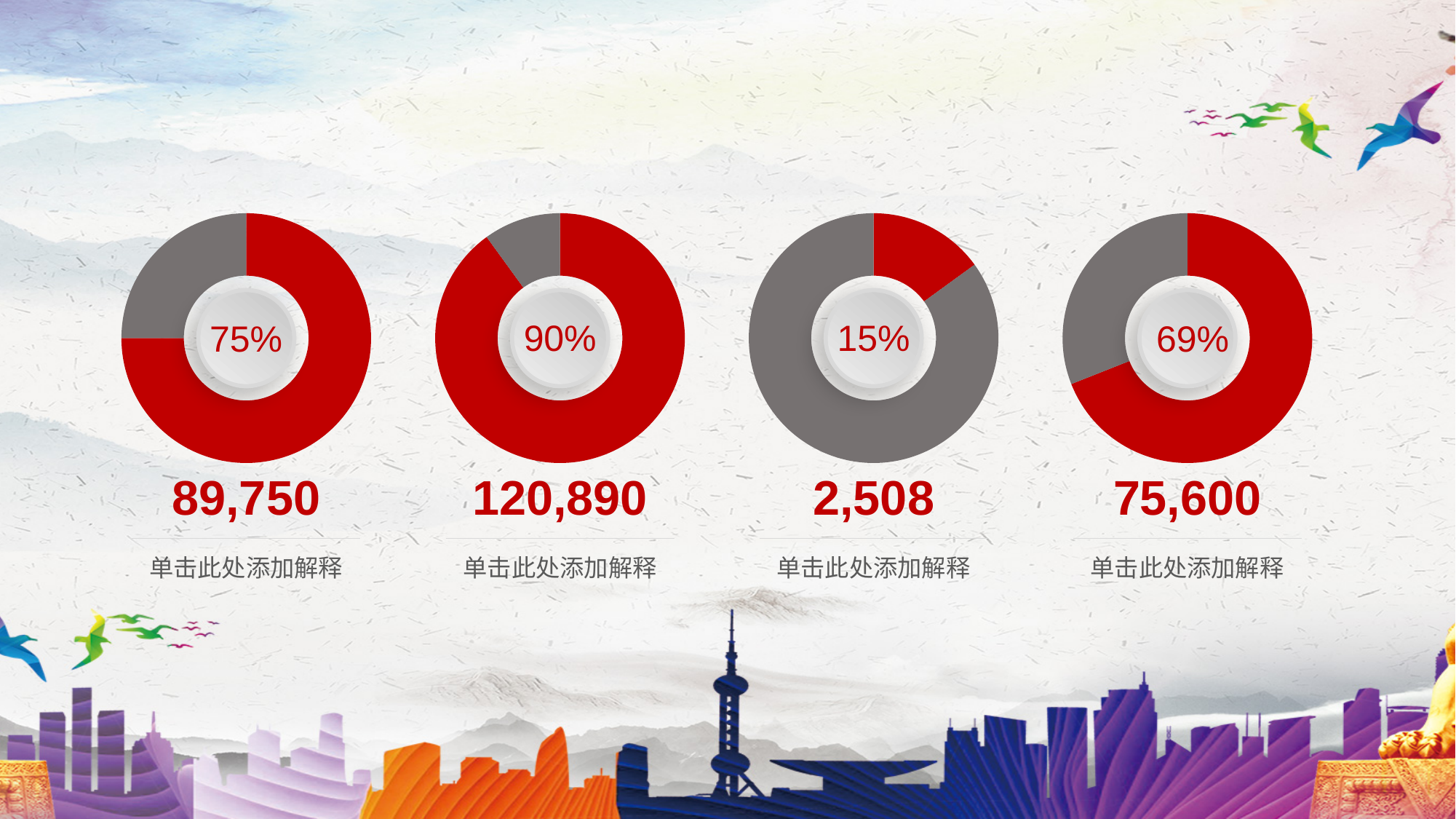

### Chart

| Category | Sales |
|---|---|
| 1st Qtr | 75.0 |
| 2nd Qtr | 25.0 |

### Chart

| Category | Sales |
|---|---|
| 1st Qtr | 90.0 |
| 2nd Qtr | 10.0 |

### Chart

| Category | Sales |
|---|---|
| 1st Qtr | 15.0 |
| 2nd Qtr | 85.0 |

### Chart

| Category | Sales |
|---|---|
| 1st Qtr | 69.0 |
| 2nd Qtr | 31.0 |

15%
90%
75%
69%
89,750
单击此处添加解释
120,890
单击此处添加解释
2,508
单击此处添加解释
75,600
单击此处添加解释